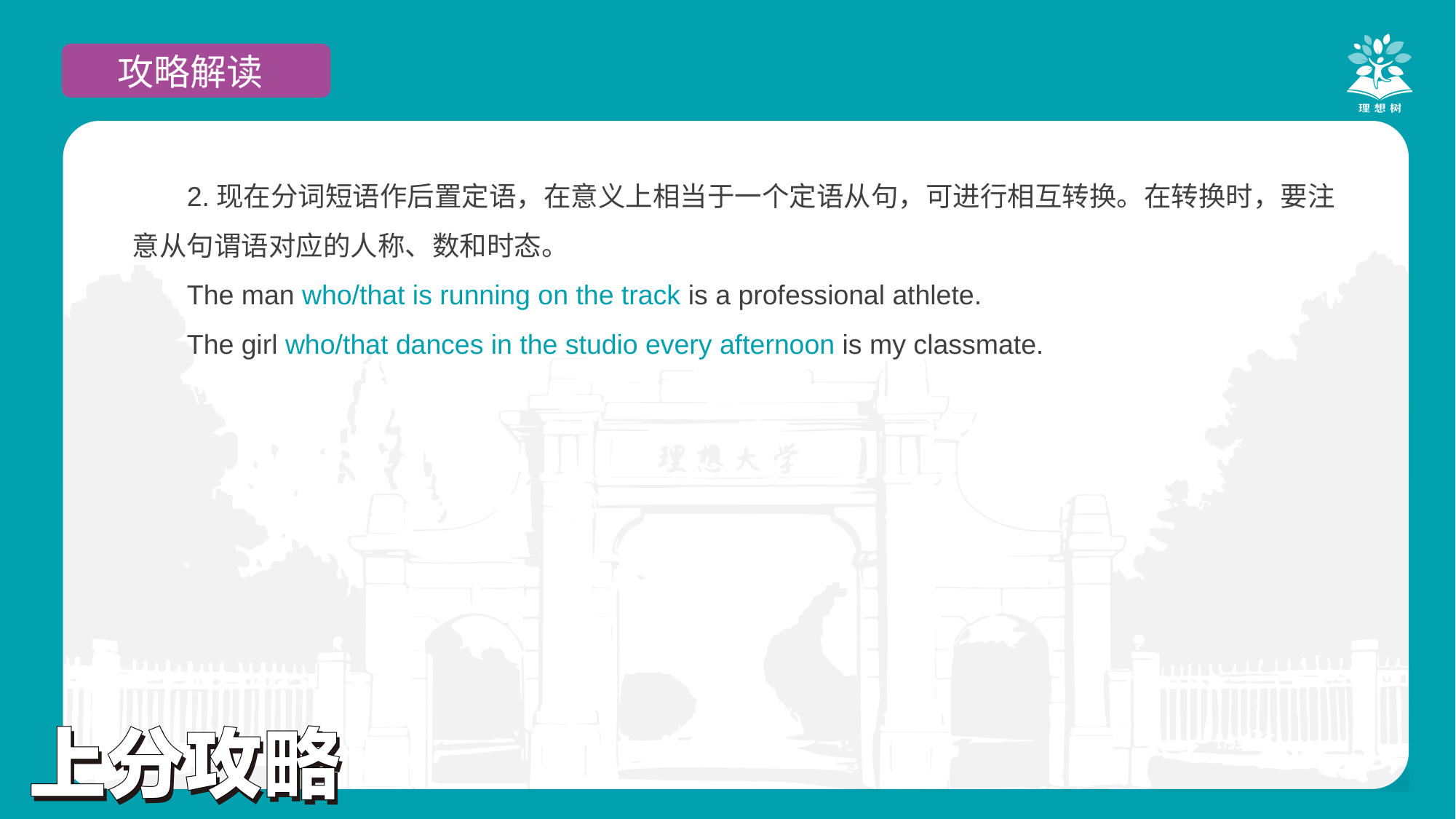

攻略解读
2.现在分词短语作后置定语，在意义上相当于一个定语从句，可进行相互转换。在转换时，要注意从句谓语对应的人称、数和时态。
The man who/that is running on the track is a professional athlete.
The girl who/that dances in the studio every afternoon is my classmate.